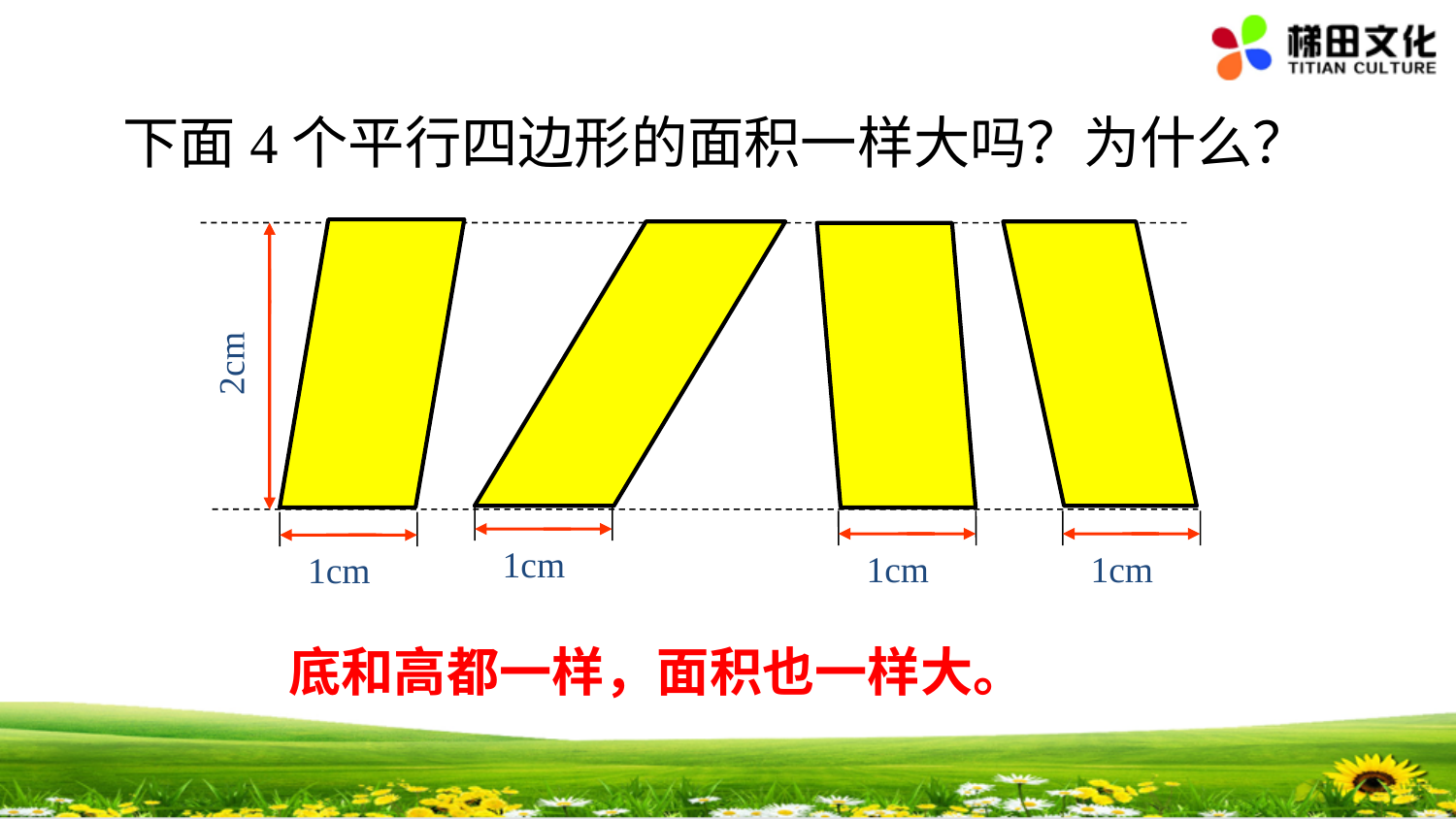

下面4个平行四边形的面积一样大吗？为什么？

2cm

1cm
1cm
1cm
1cm
底和高都一样，面积也一样大。